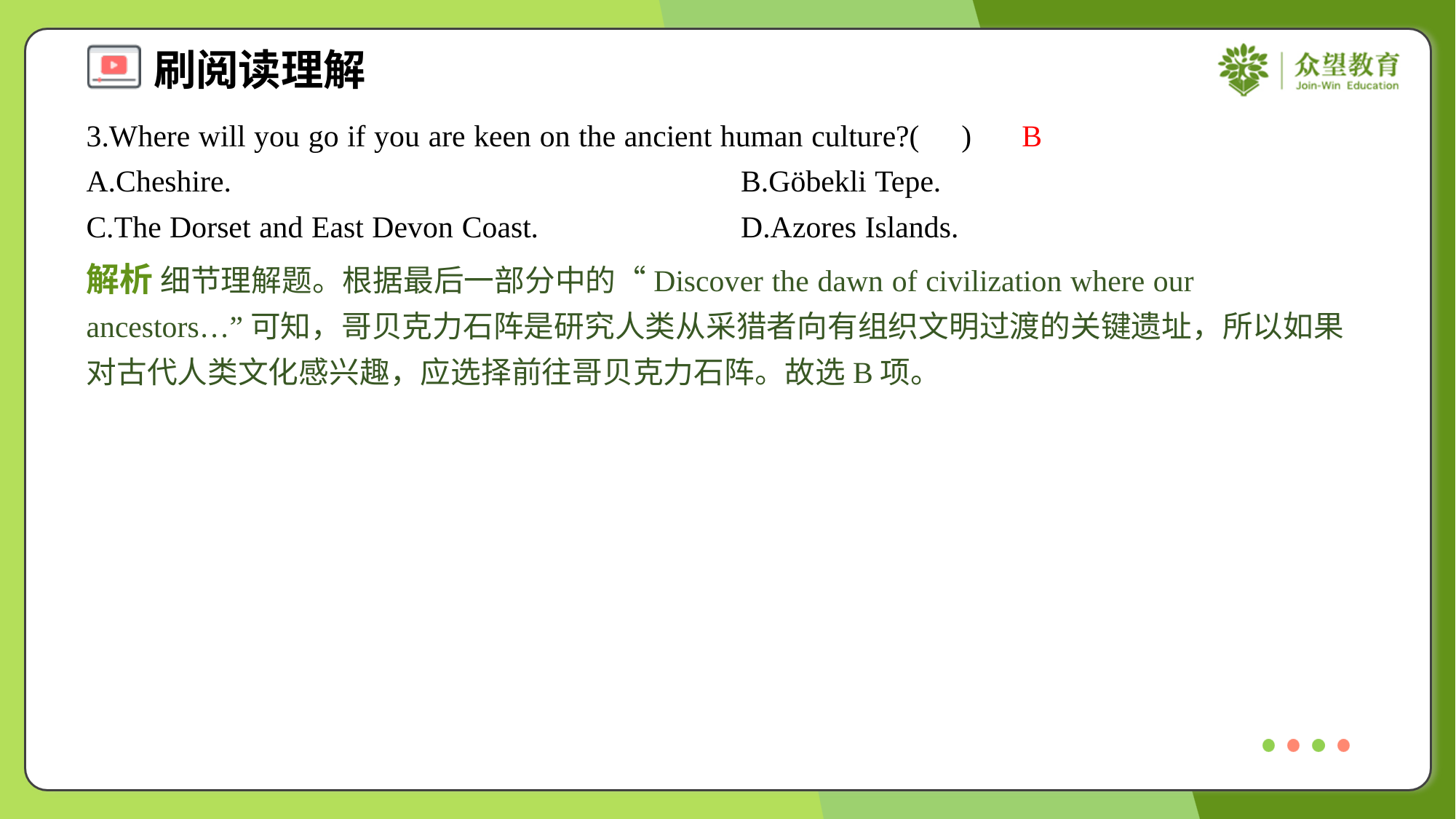

3.Where will you go if you are keen on the ancient human culture?(     )
B
A.Cheshire.	B.Göbekli Tepe.
C.The Dorset and East Devon Coast.	D.Azores Islands.
解析 细节理解题。根据最后一部分中的“Discover the dawn of civilization where our ancestors…”可知，哥贝克力石阵是研究人类从采猎者向有组织文明过渡的关键遗址，所以如果对古代人类文化感兴趣，应选择前往哥贝克力石阵。故选B项。